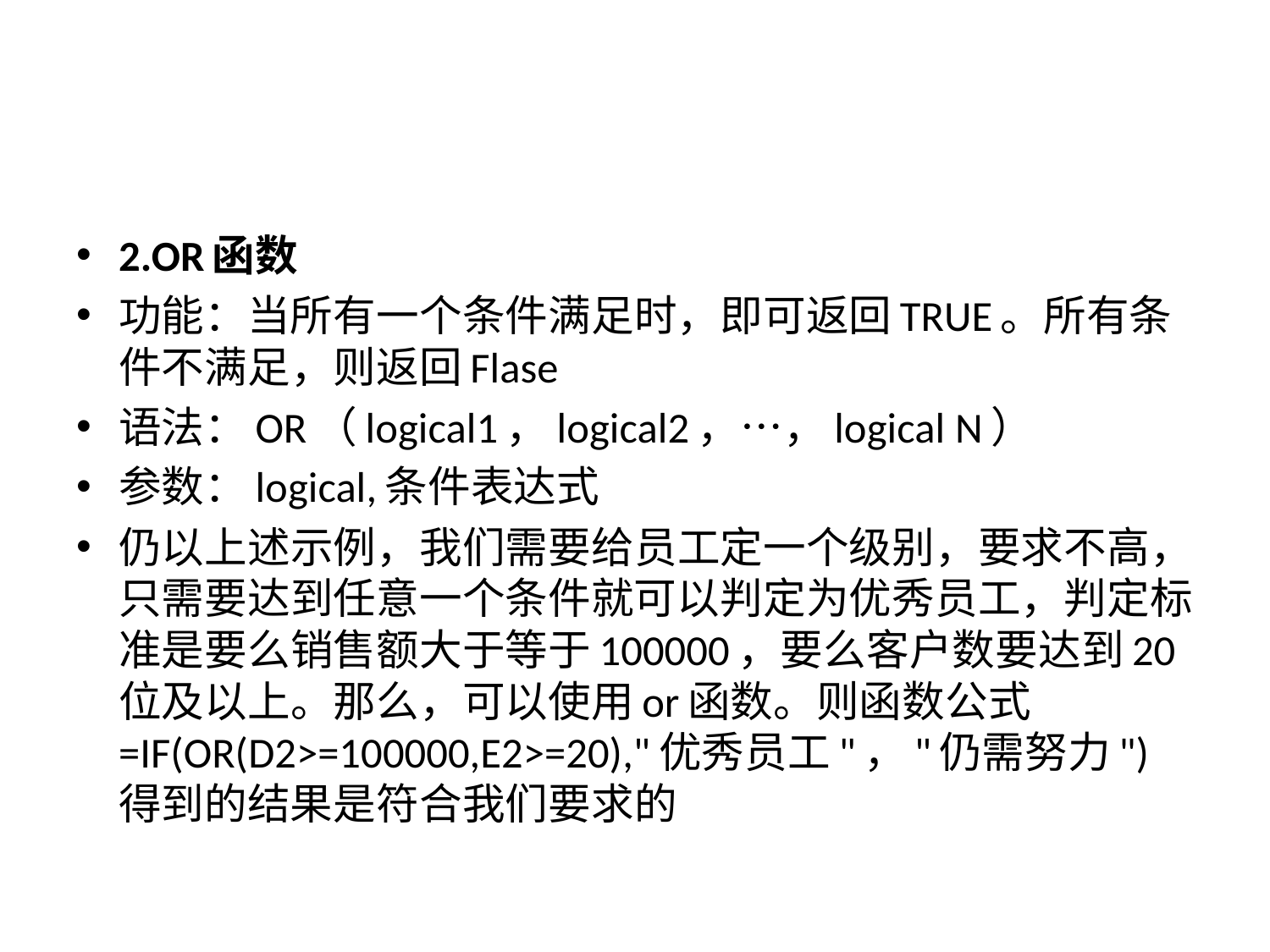

#
2.OR函数
功能：当所有一个条件满足时，即可返回TRUE。所有条件不满足，则返回Flase
语法：OR（logical1，logical2，…，logical N）
参数：logical,条件表达式
仍以上述示例，我们需要给员工定一个级别，要求不高，只需要达到任意一个条件就可以判定为优秀员工，判定标准是要么销售额大于等于100000，要么客户数要达到20位及以上。那么，可以使用or函数。则函数公式=IF(OR(D2>=100000,E2>=20),"优秀员工"，"仍需努力")得到的结果是符合我们要求的